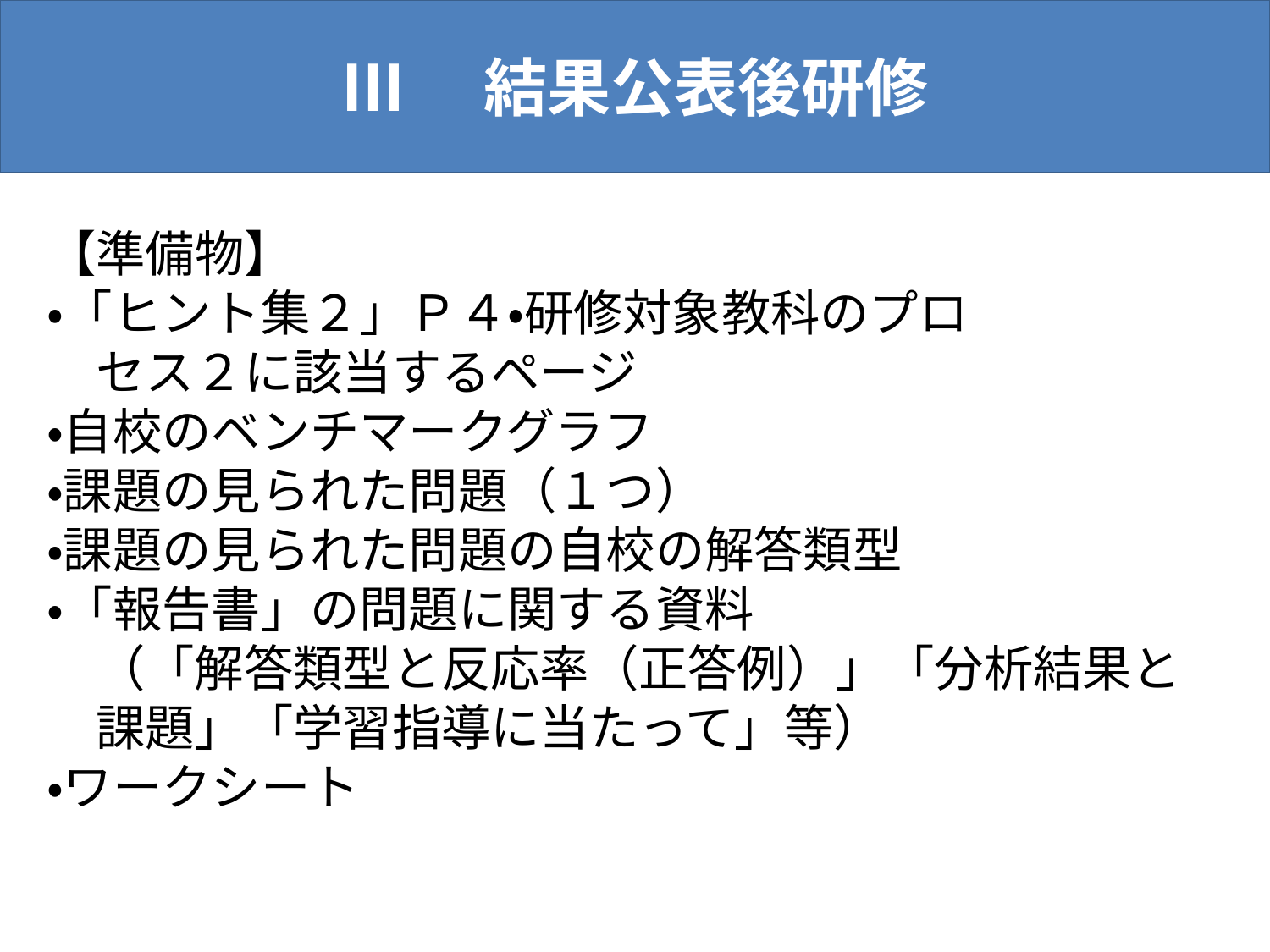

Ⅲ　結果公表後研修
【準備物】
・「ヒント集２」Ｐ４・研修対象教科のプロ
　セス２に該当するページ
・自校のベンチマークグラフ
・課題の見られた問題（１つ）
・課題の見られた問題の自校の解答類型
・「報告書」の問題に関する資料
　（「解答類型と反応率（正答例）」「分析結果と
　課題」「学習指導に当たって」等）
・ワークシート